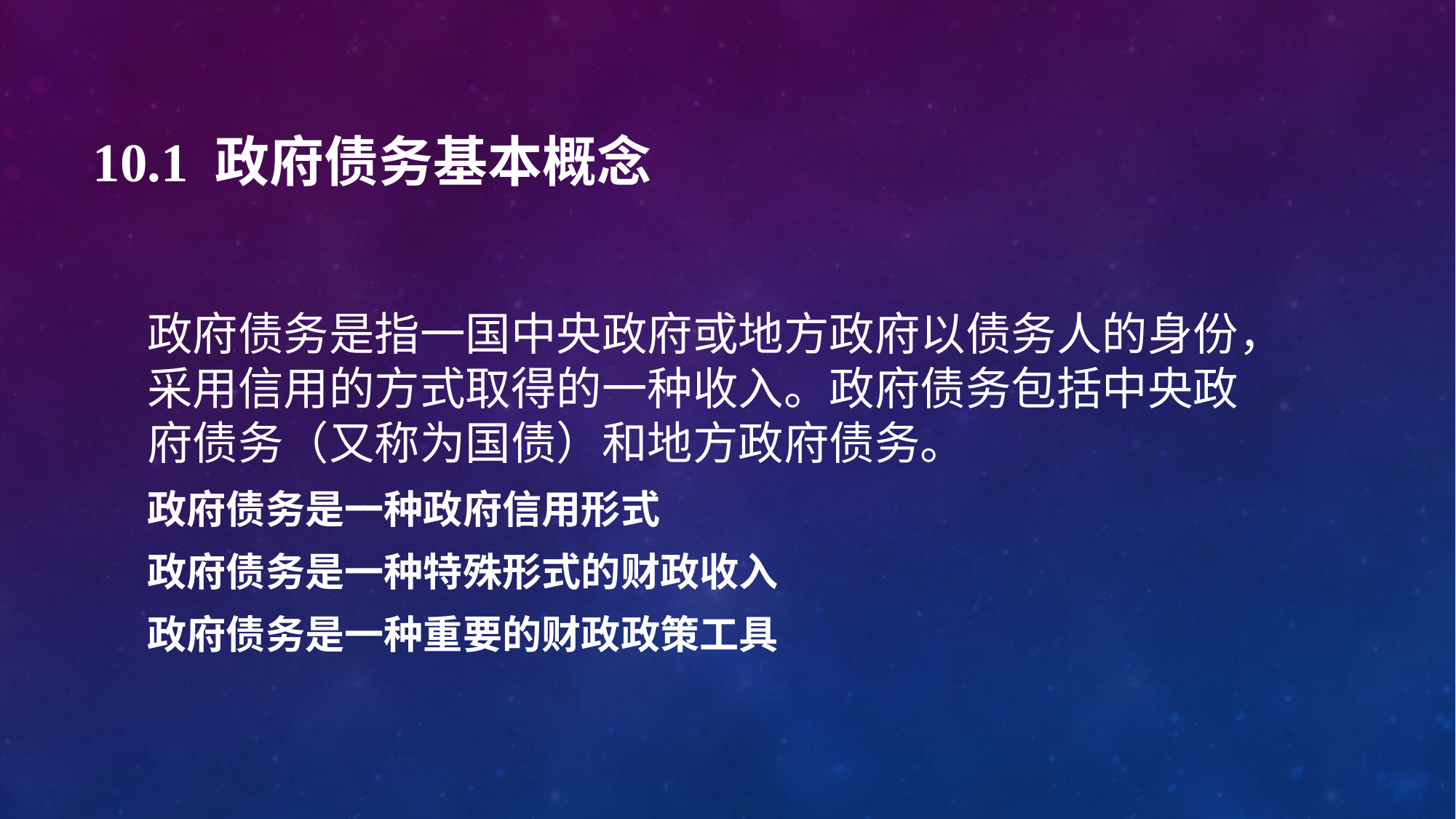

# 10.1 政府债务基本概念
政府债务是指一国中央政府或地方政府以债务人的身份，采用信用的方式取得的一种收入。政府债务包括中央政府债务（又称为国债）和地方政府债务。
政府债务是一种政府信用形式
政府债务是一种特殊形式的财政收入
政府债务是一种重要的财政政策工具